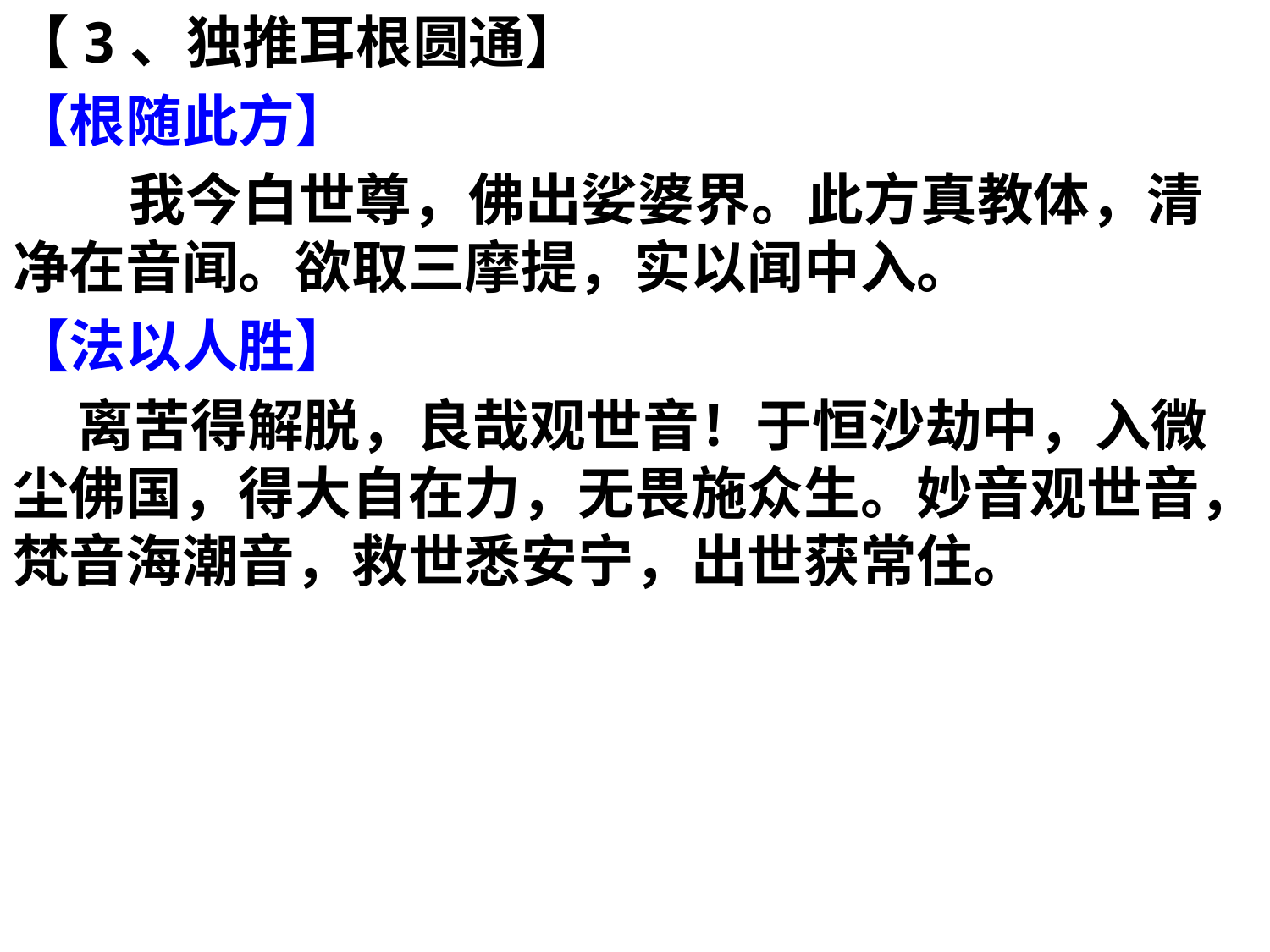

【3、独推耳根圆通】
【根随此方】
        我今白世尊，佛出娑婆界。此方真教体，清净在音闻。欲取三摩提，实以闻中入。
【法以人胜】
    离苦得解脱，良哉观世音！于恒沙劫中，入微尘佛国，得大自在力，无畏施众生。妙音观世音，梵音海潮音，救世悉安宁，出世获常住。